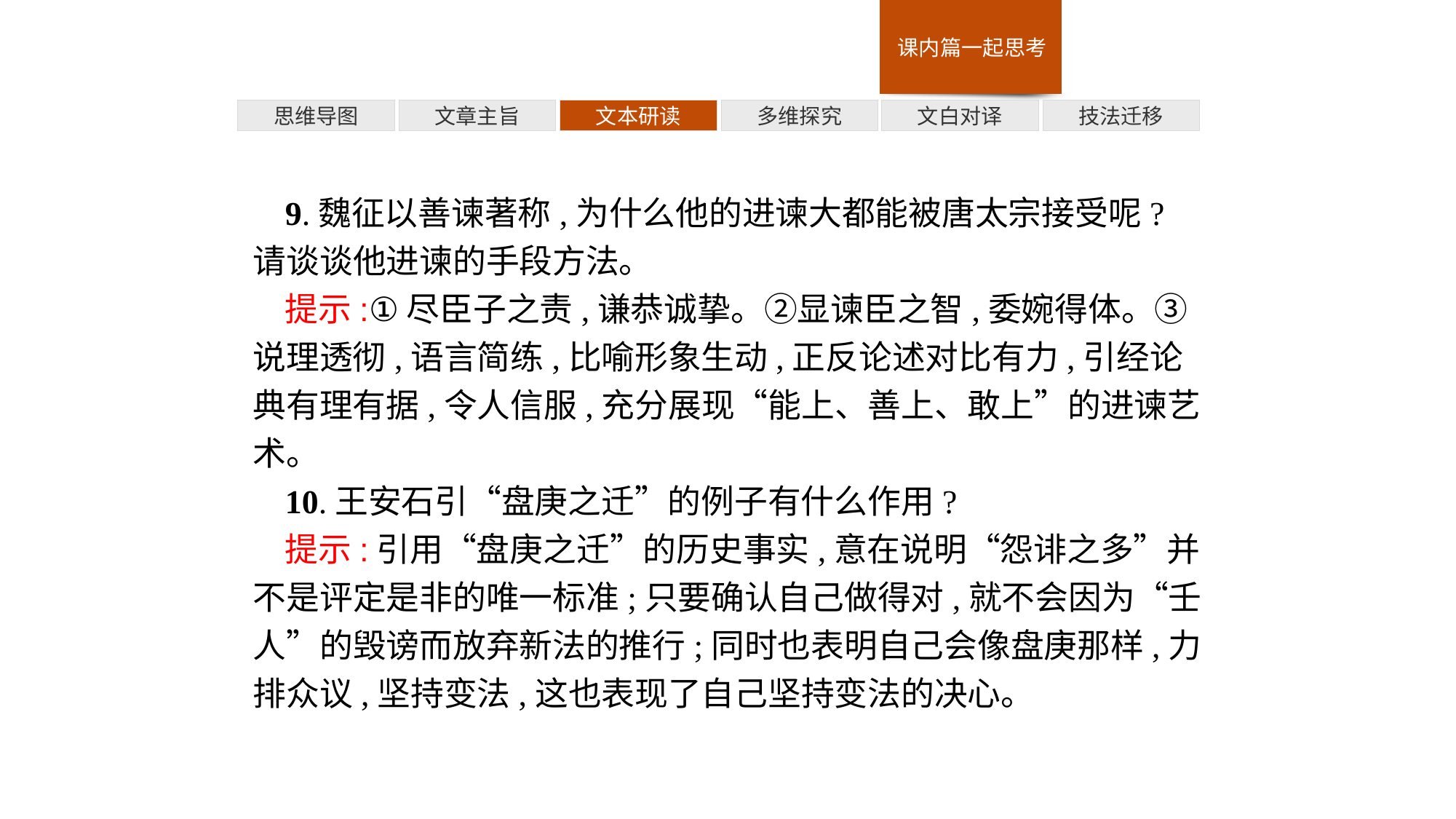

多维探究
技法迁移
思维导图
文章主旨
文本研读
文白对译
9.魏征以善谏著称,为什么他的进谏大都能被唐太宗接受呢?请谈谈他进谏的手段方法。
提示:①尽臣子之责,谦恭诚挚。②显谏臣之智,委婉得体。③说理透彻,语言简练,比喻形象生动,正反论述对比有力,引经论典有理有据,令人信服,充分展现“能上、善上、敢上”的进谏艺术。
10.王安石引“盘庚之迁”的例子有什么作用?
提示:引用“盘庚之迁”的历史事实,意在说明“怨诽之多”并不是评定是非的唯一标准;只要确认自己做得对,就不会因为“壬人”的毁谤而放弃新法的推行;同时也表明自己会像盘庚那样,力排众议,坚持变法,这也表现了自己坚持变法的决心。